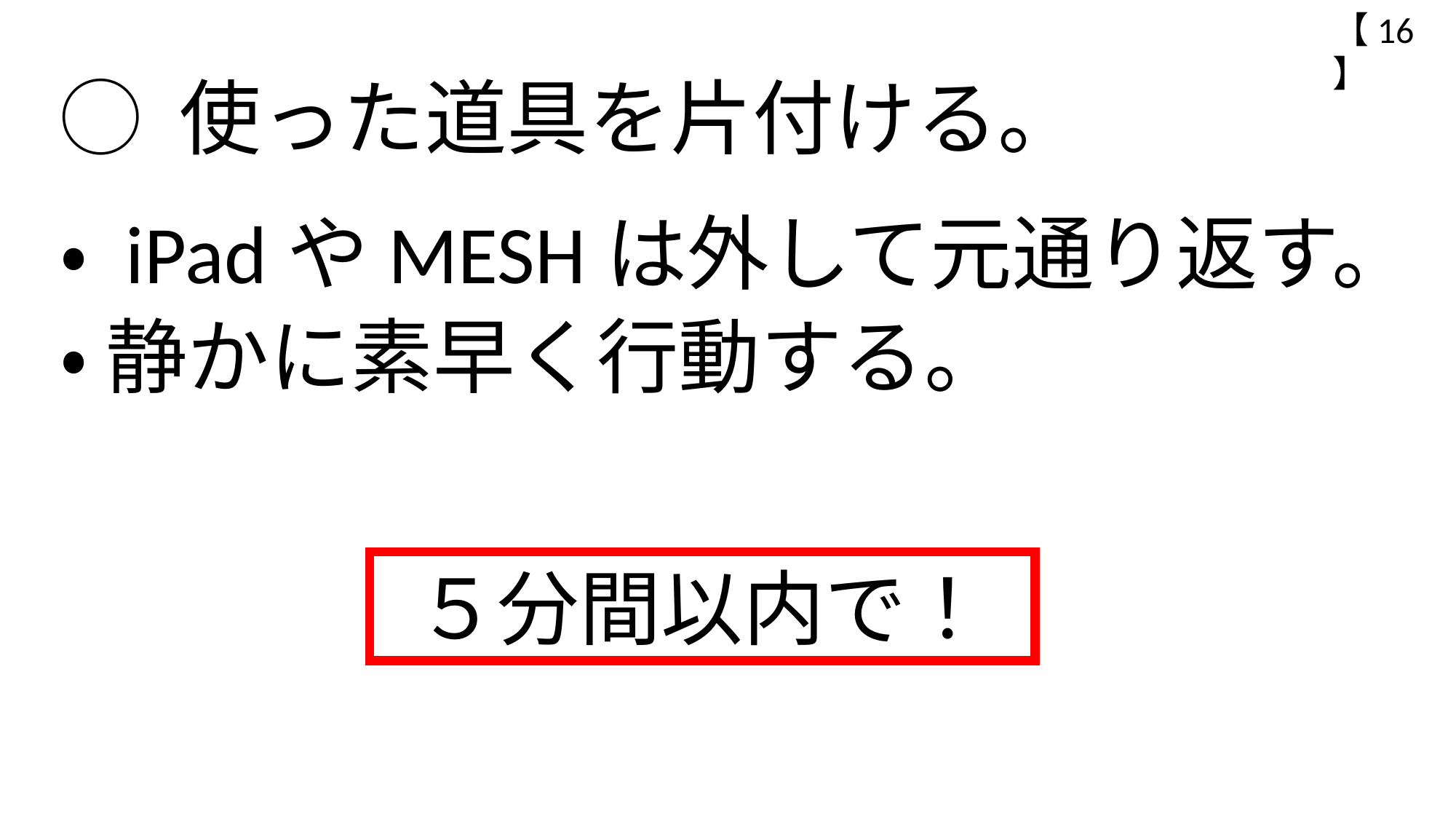

【16】
◯ 使った道具を片付ける。

・ iPadやMESHは外して元通り返す。
・ 静かに素早く行動する。

５分間以内で！